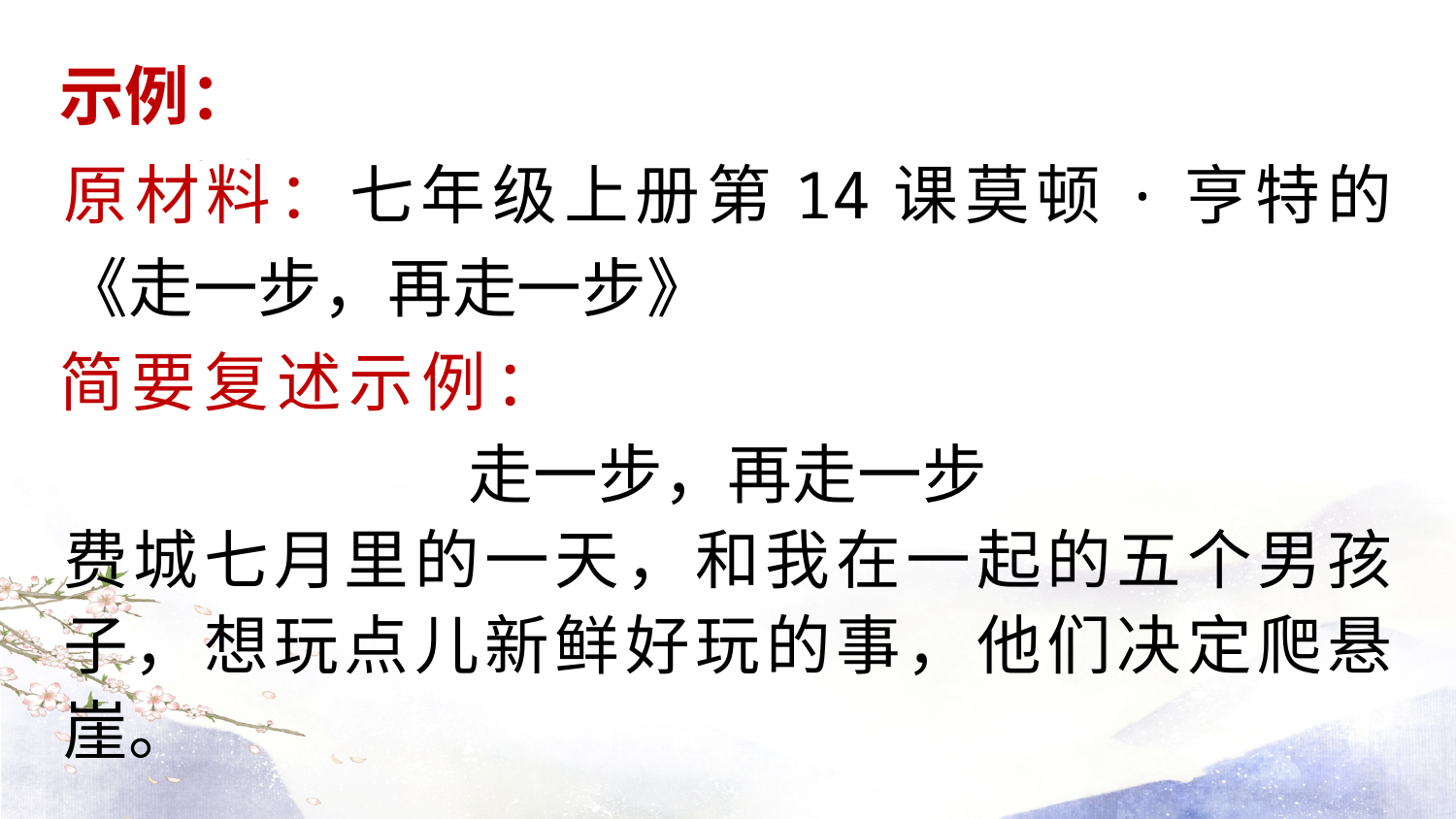

示例：
原材料：七年级上册第14课莫顿·亨特的《走一步，再走一步》
简要复述示例：
走一步，再走一步
费城七月里的一天，和我在一起的五个男孩子，想玩点儿新鲜好玩的事，他们决定爬悬崖。